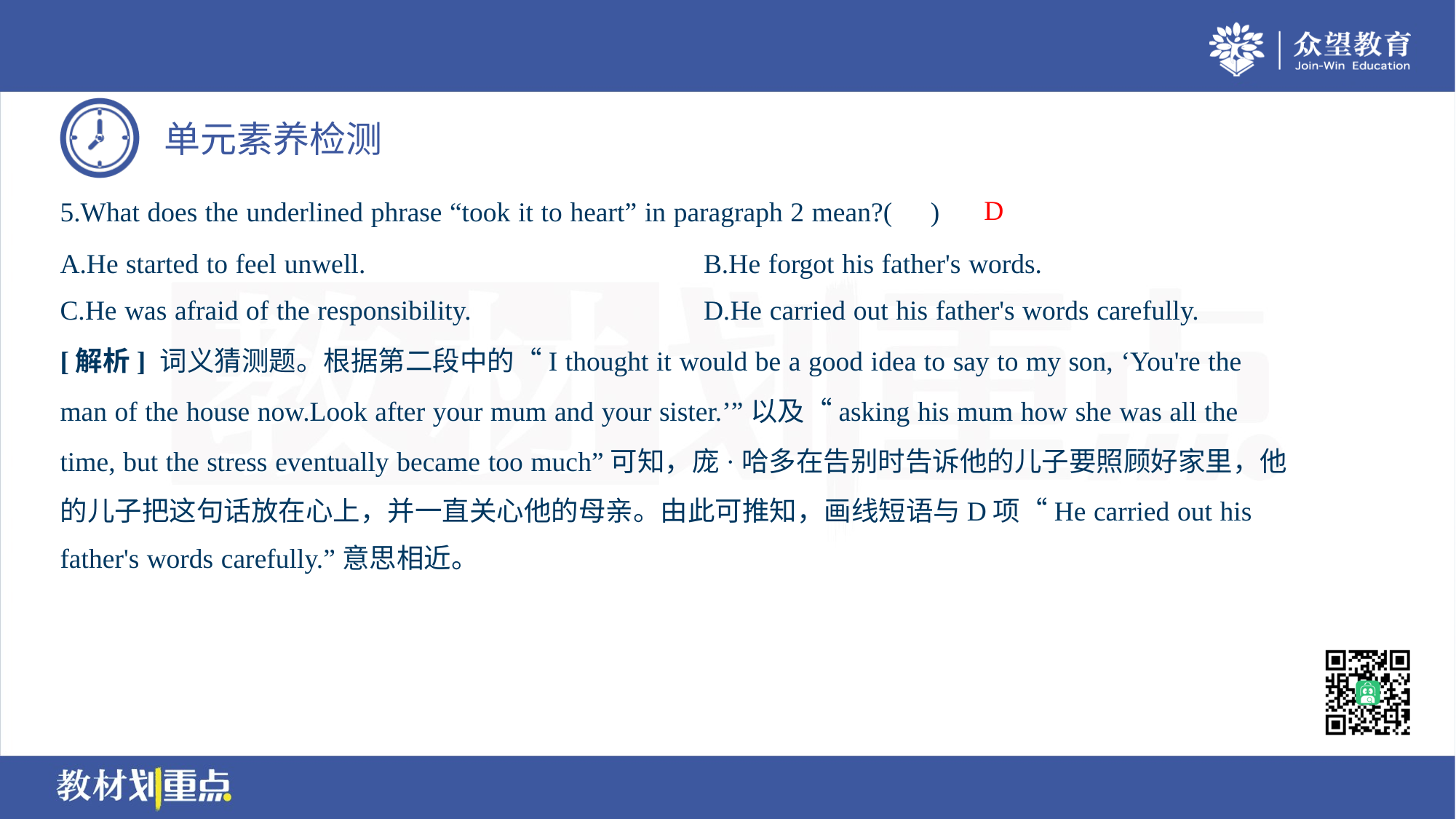

D
5.What does the underlined phrase “took it to heart” in paragraph 2 mean?(     )
A.He started to feel unwell.	B.He forgot his father's words.
C.He was afraid of the responsibility.	D.He carried out his father's words carefully.
[解析] 词义猜测题。根据第二段中的“I thought it would be a good idea to say to my son, ‘You're the
man of the house now.Look after your mum and your sister.’”以及“asking his mum how she was all the
time, but the stress eventually became too much”可知，庞·哈多在告别时告诉他的儿子要照顾好家里，他
的儿子把这句话放在心上，并一直关心他的母亲。由此可推知，画线短语与D项“He carried out his
father's words carefully.”意思相近。